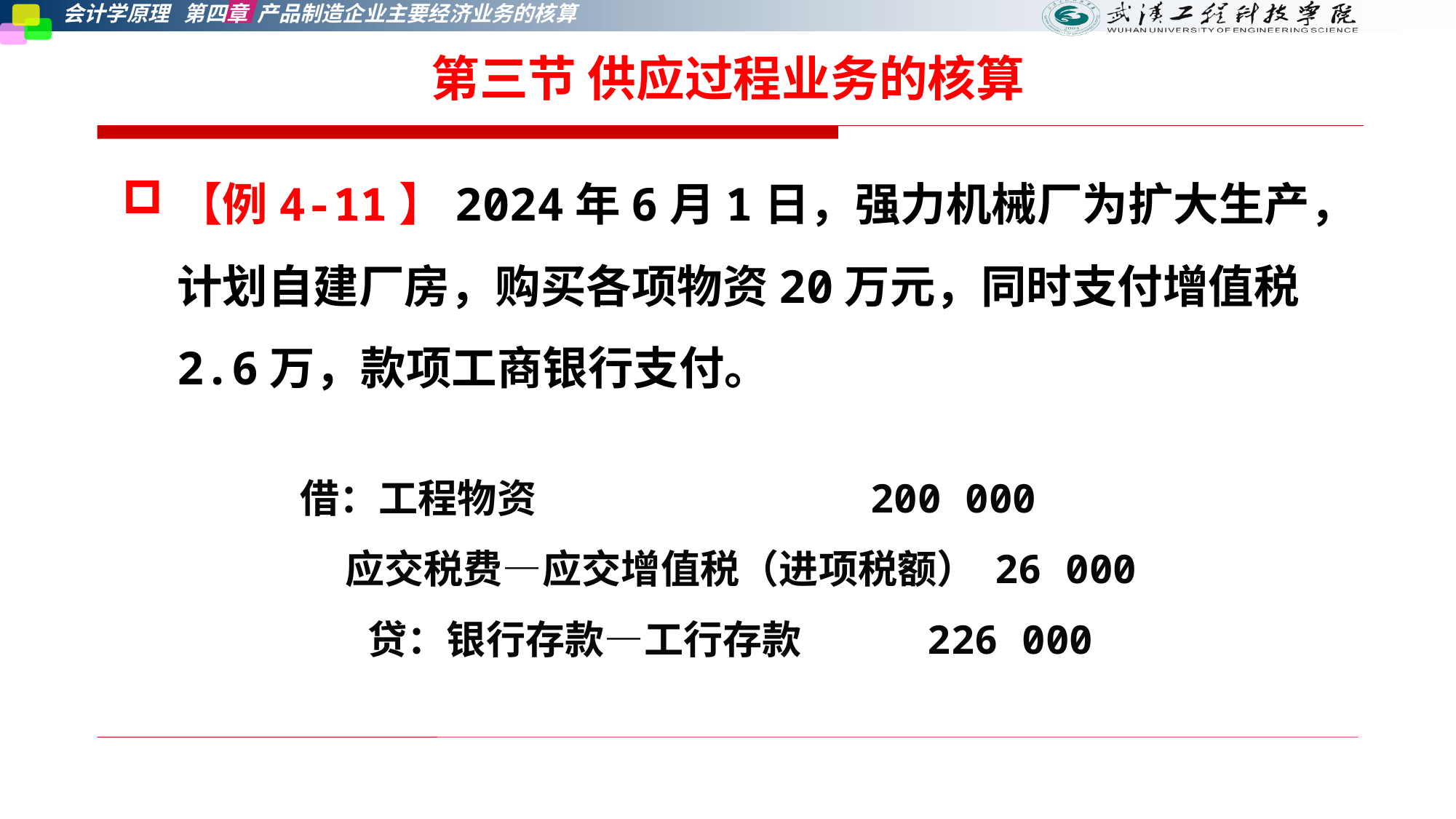

第三节 供应过程业务的核算
【例4-11】2024年6月1日，强力机械厂为扩大生产，计划自建厂房，购买各项物资20万元，同时支付增值税2.6万，款项工商银行支付。
借：工程物资    		              200 000
    应交税费—应交增值税（进项税额） 26 000
  贷：银行存款—工行存款             226 000